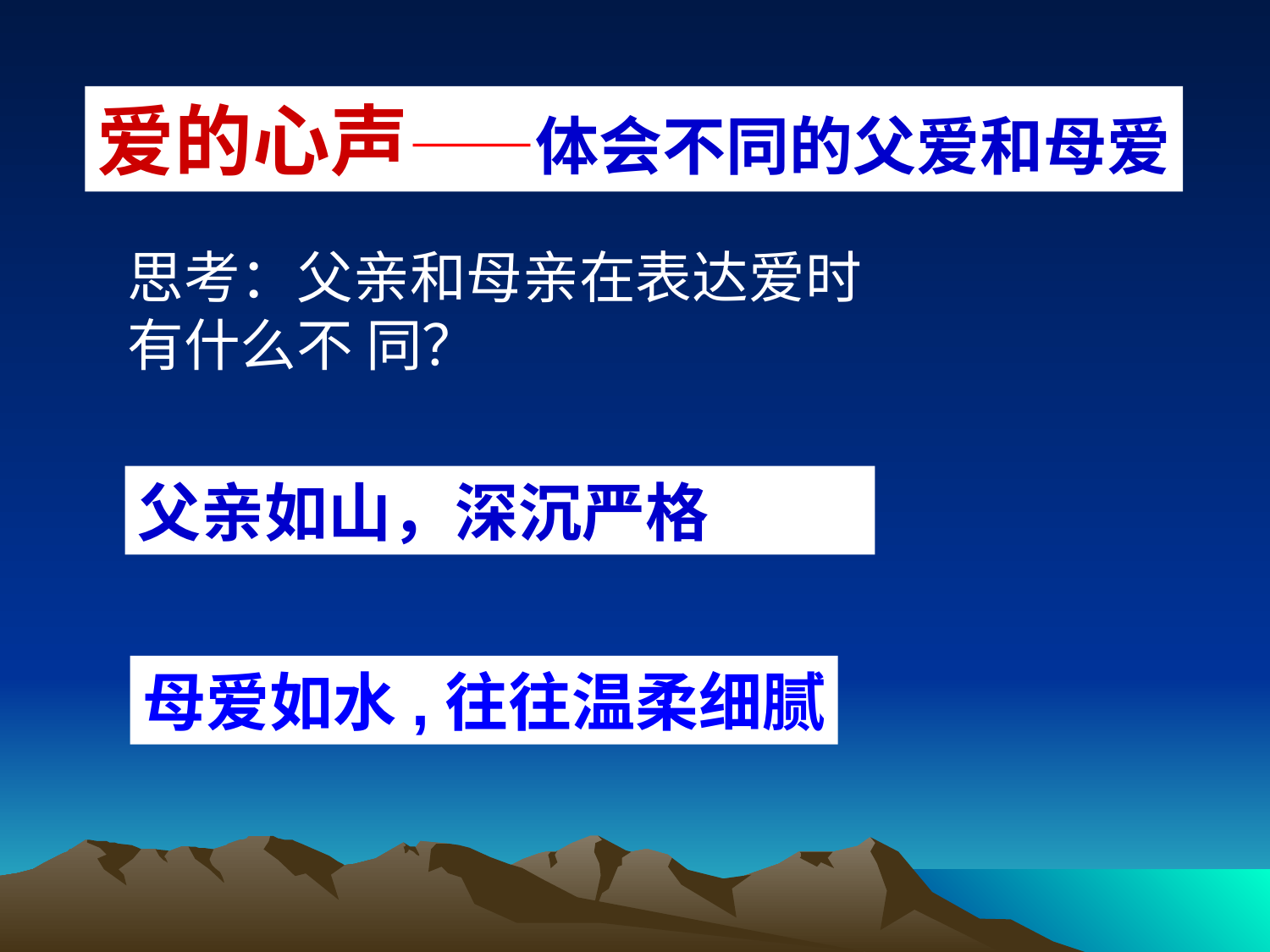

爱的心声——体会不同的父爱和母爱
思考：父亲和母亲在表达爱时有什么不 同？
父亲如山，深沉严格

母爱如水,往往温柔细腻